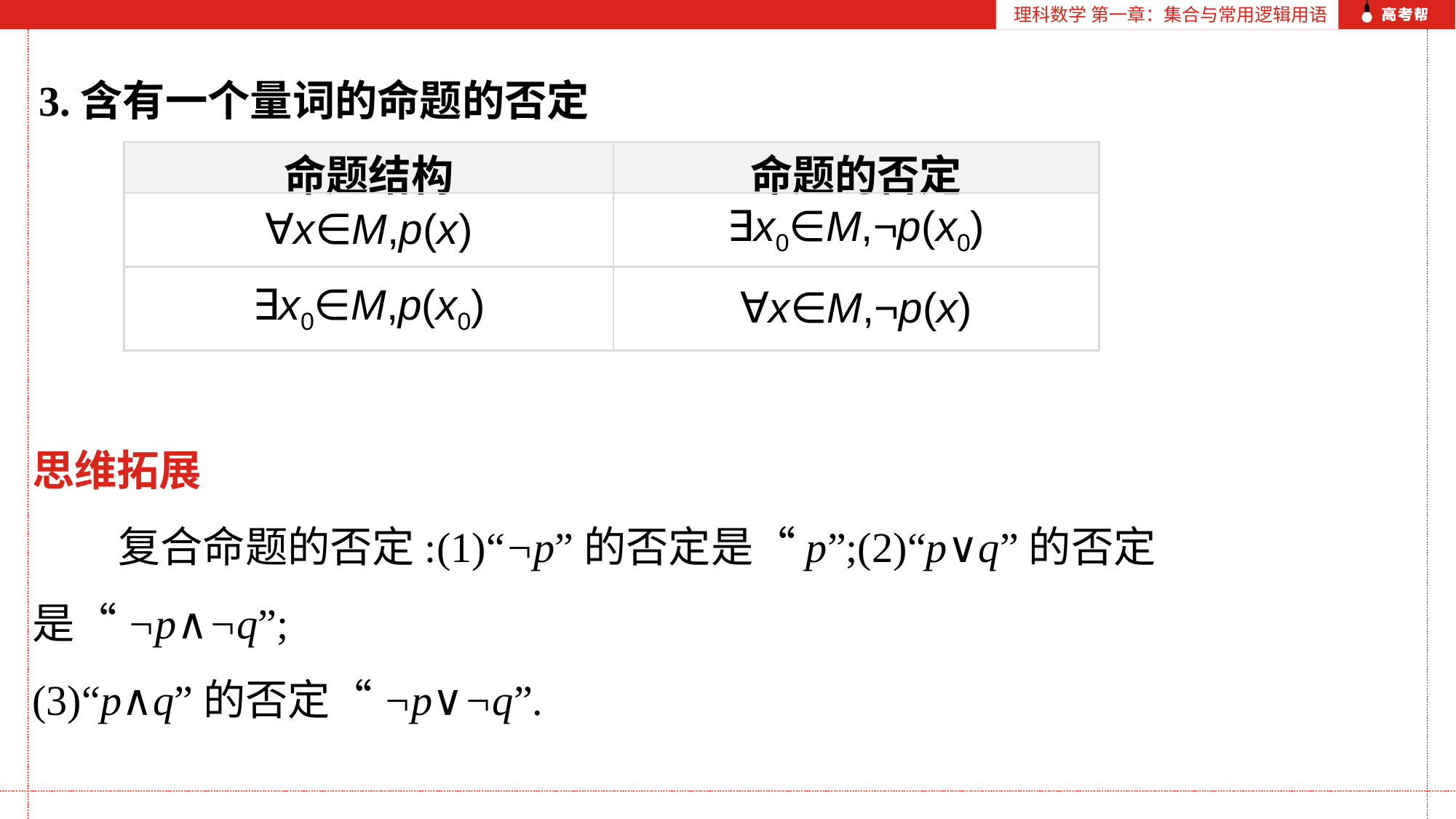

理科数学 第一章：集合与常用逻辑用语

3.含有一个量词的命题的否定
| 命题结构 | 命题的否定 |
| --- | --- |
| ∀x∈M,p(x) | ∃x0∈M,¬p(x0) |
| ∃x0∈M,p(x0) | ∀x∈M,¬p(x) |
思维拓展
        复合命题的否定:(1)“¬p”的否定是“p”;(2)“p∨q”的否定是“¬p∧¬q”;
(3)“p∧q”的否定“¬p∨¬q”.